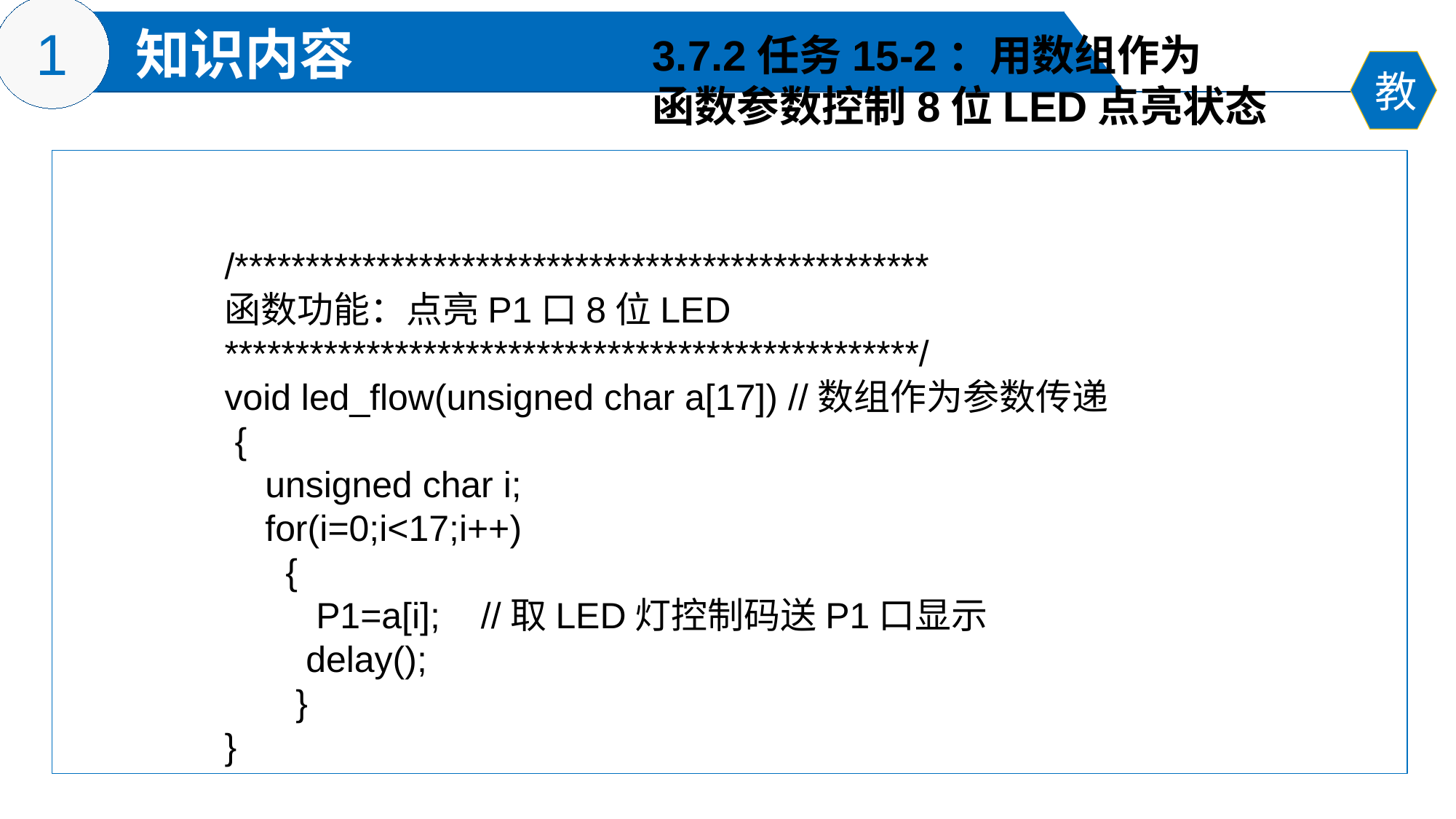

3.7.2任务15-2：用数组作为
函数参数控制8位LED点亮状态
/*************************************************
函数功能：点亮P1口8位LED
*************************************************/
void led_flow(unsigned char a[17]) //数组作为参数传递
 {
    unsigned char i;
    for(i=0;i<17;i++)
      {
         P1=a[i];    //取LED灯控制码送P1口显示
        delay();
       }
}